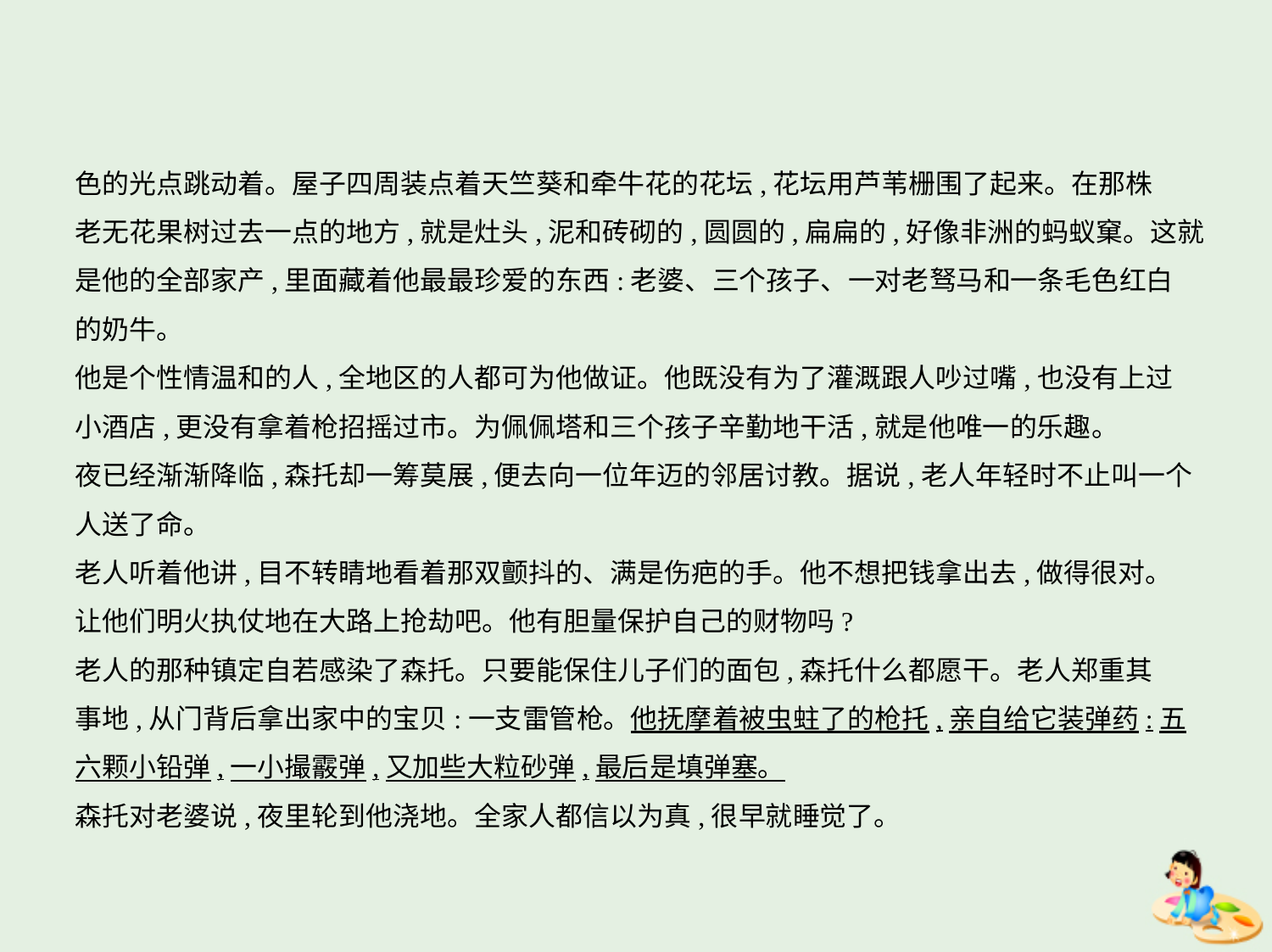

色的光点跳动着。屋子四周装点着天竺葵和牵牛花的花坛,花坛用芦苇栅围了起来。在那株
老无花果树过去一点的地方,就是灶头,泥和砖砌的,圆圆的,扁扁的,好像非洲的蚂蚁窠。这就
是他的全部家产,里面藏着他最最珍爱的东西:老婆、三个孩子、一对老驽马和一条毛色红白
的奶牛。
他是个性情温和的人,全地区的人都可为他做证。他既没有为了灌溉跟人吵过嘴,也没有上过
小酒店,更没有拿着枪招摇过市。为佩佩塔和三个孩子辛勤地干活,就是他唯一的乐趣。
夜已经渐渐降临,森托却一筹莫展,便去向一位年迈的邻居讨教。据说,老人年轻时不止叫一个
人送了命。
老人听着他讲,目不转睛地看着那双颤抖的、满是伤疤的手。他不想把钱拿出去,做得很对。
让他们明火执仗地在大路上抢劫吧。他有胆量保护自己的财物吗?
老人的那种镇定自若感染了森托。只要能保住儿子们的面包,森托什么都愿干。老人郑重其
事地,从门背后拿出家中的宝贝:一支雷管枪。他抚摩着被虫蛀了的枪托,亲自给它装弹药:五
六颗小铅弹,一小撮霰弹,又加些大粒砂弹,最后是填弹塞。
森托对老婆说,夜里轮到他浇地。全家人都信以为真,很早就睡觉了。